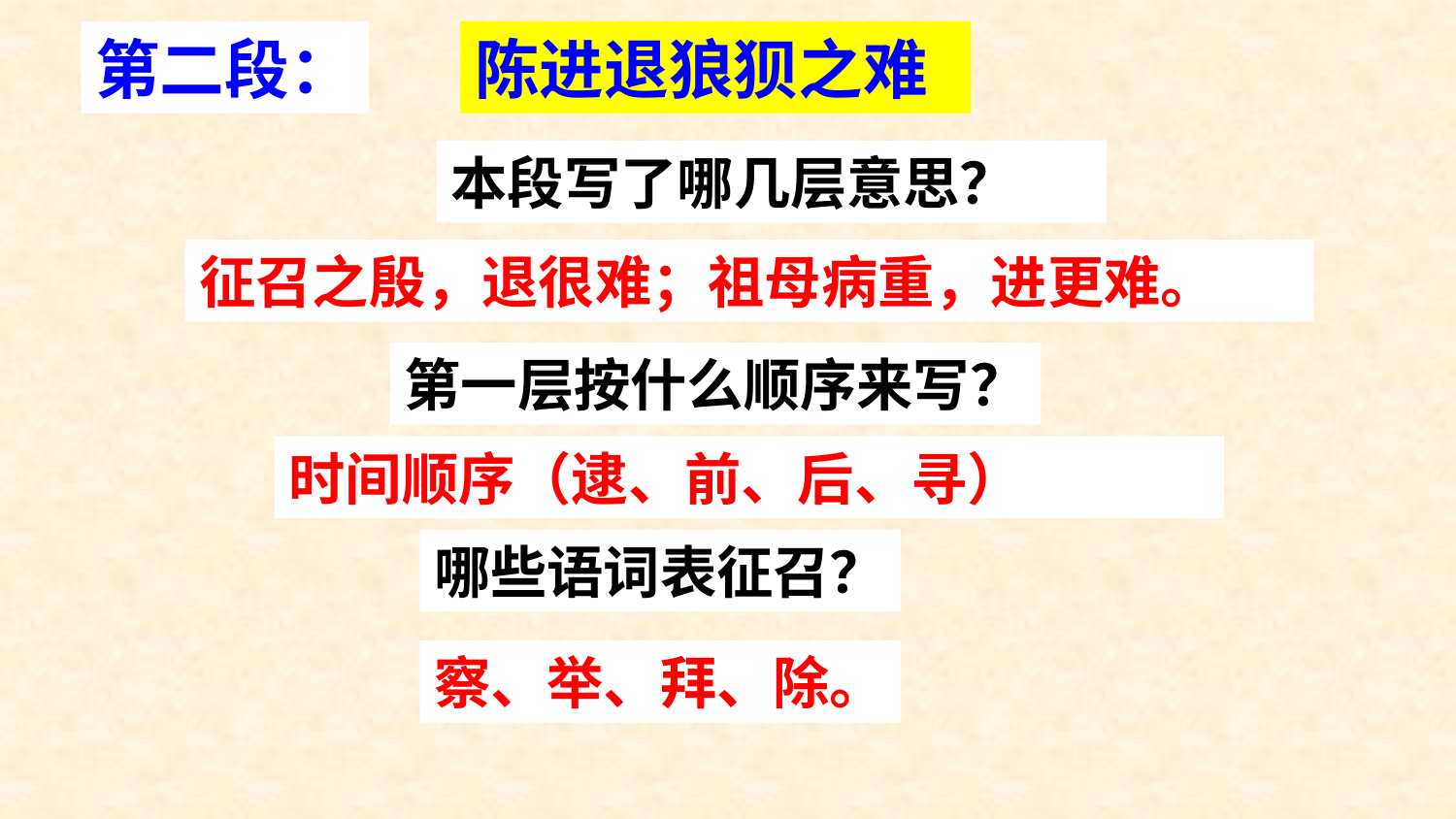

第二段：
陈进退狼狈之难
本段写了哪几层意思？
征召之殷，退很难；祖母病重，进更难。
第一层按什么顺序来写？
时间顺序（逮、前、后、寻）
哪些语词表征召？
察、举、拜、除。